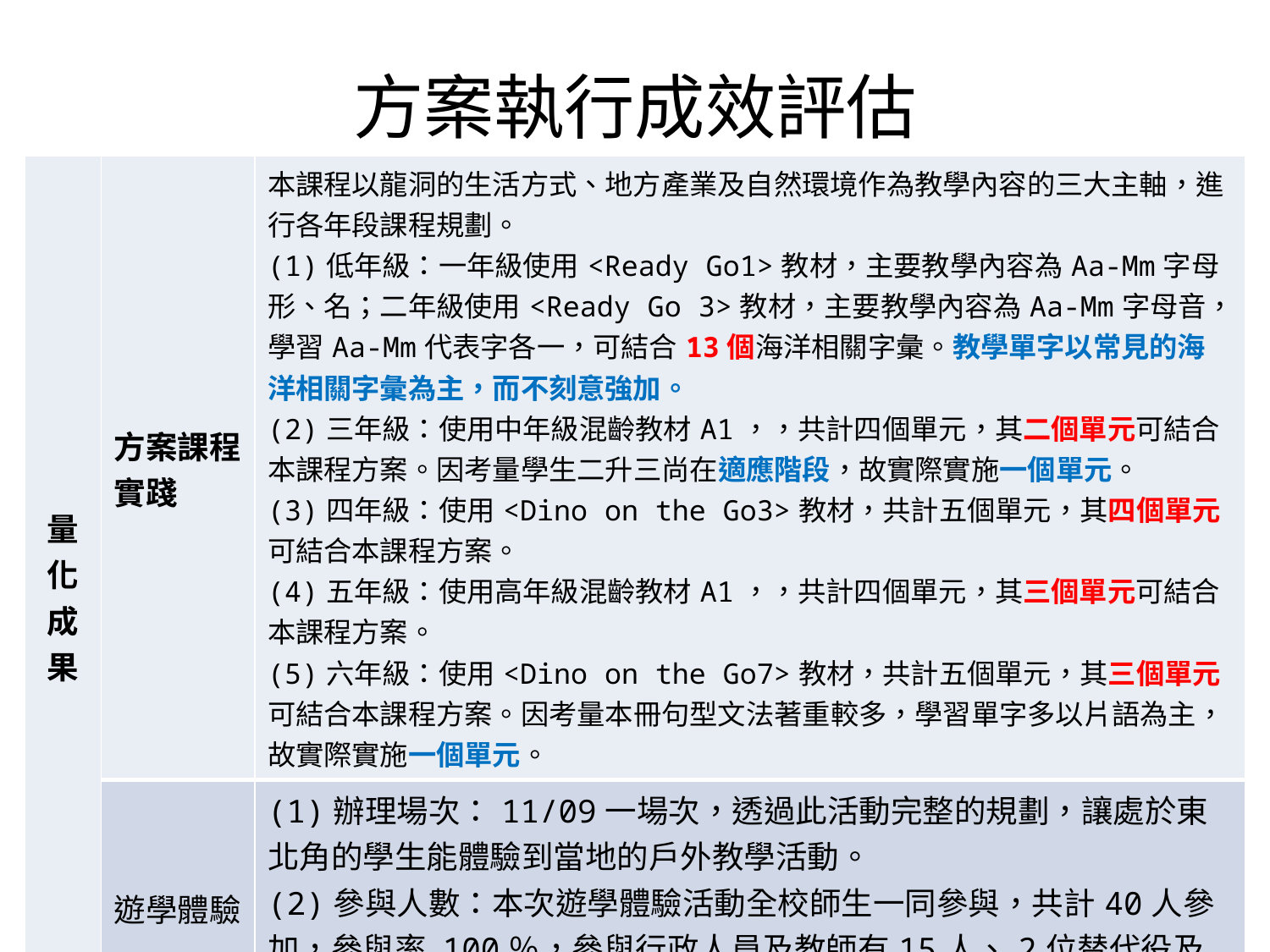

# 方案執行成效評估
| 量化成果 | 方案課程實踐 | 本課程以龍洞的生活方式、地方產業及自然環境作為教學內容的三大主軸，進行各年段課程規劃。 (1)低年級：一年級使用<Ready Go1>教材，主要教學內容為Aa-Mm字母形、名；二年級使用<Ready Go 3>教材，主要教學內容為Aa-Mm字母音，學習Aa-Mm代表字各一，可結合13個海洋相關字彙。教學單字以常見的海洋相關字彙為主，而不刻意強加。 (2)三年級：使用中年級混齡教材A1，，共計四個單元，其二個單元可結合本課程方案。因考量學生二升三尚在適應階段，故實際實施一個單元。 (3)四年級：使用<Dino on the Go3>教材，共計五個單元，其四個單元可結合本課程方案。 (4)五年級：使用高年級混齡教材A1，，共計四個單元，其三個單元可結合本課程方案。 (5)六年級：使用<Dino on the Go7>教材，共計五個單元，其三個單元可結合本課程方案。因考量本冊句型文法著重較多，學習單字多以片語為主，故實際實施一個單元。 |
| --- | --- | --- |
|  | 遊學體驗 | (1)辦理場次：11/09一場次，透過此活動完整的規劃，讓處於東北角的學生能體驗到當地的戶外教學活動。 (2)參與人數：本次遊學體驗活動全校師生一同參與，共計40人參加，參與率 100％，參與行政人員及教師有15人、2位替代役及1位講師，學生21人。 |